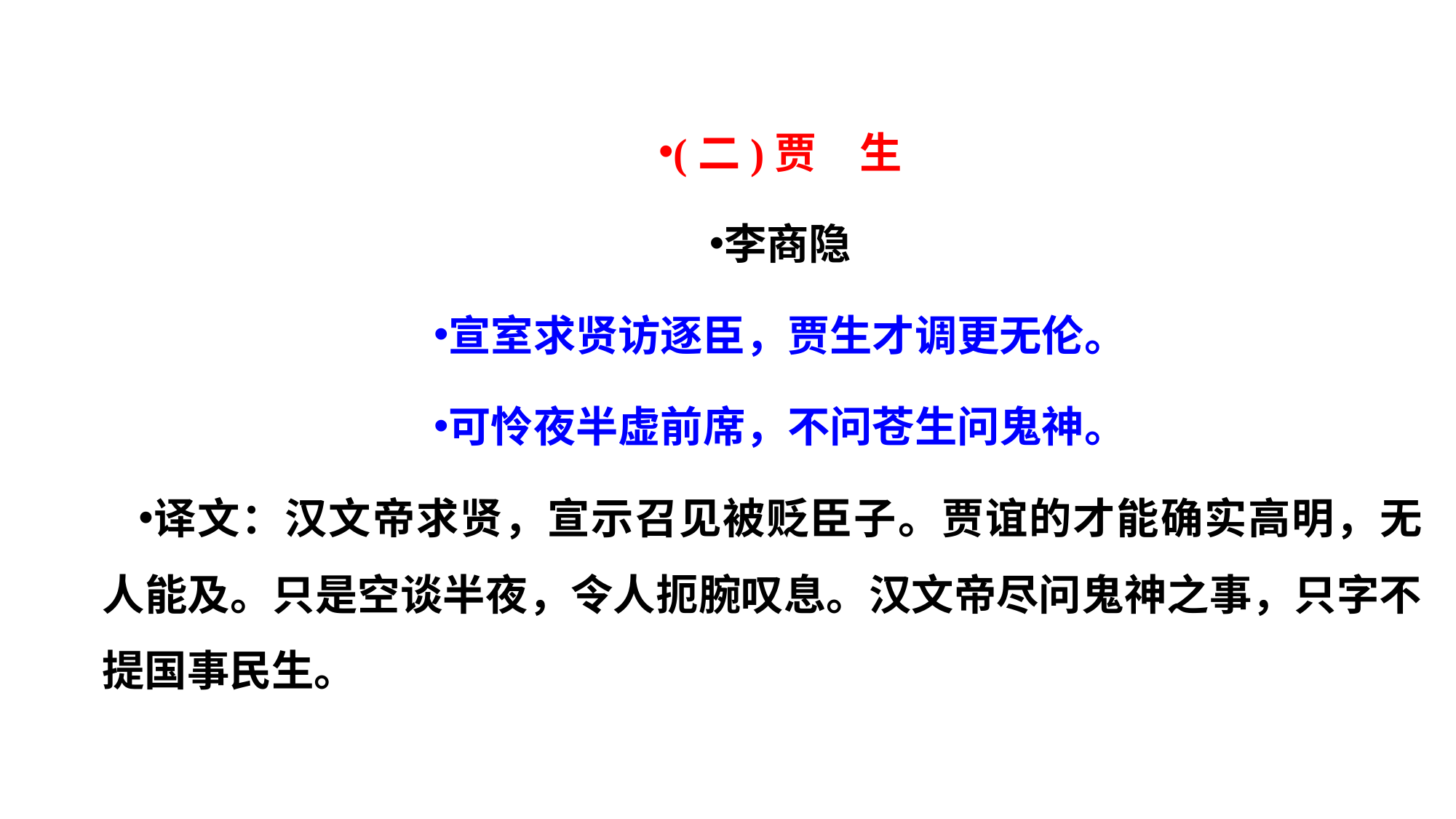

(二)贾　生
李商隐
宣室求贤访逐臣，贾生才调更无伦。
可怜夜半虚前席，不问苍生问鬼神。
译文：汉文帝求贤，宣示召见被贬臣子。贾谊的才能确实高明，无人能及。只是空谈半夜，令人扼腕叹息。汉文帝尽问鬼神之事，只字不提国事民生。